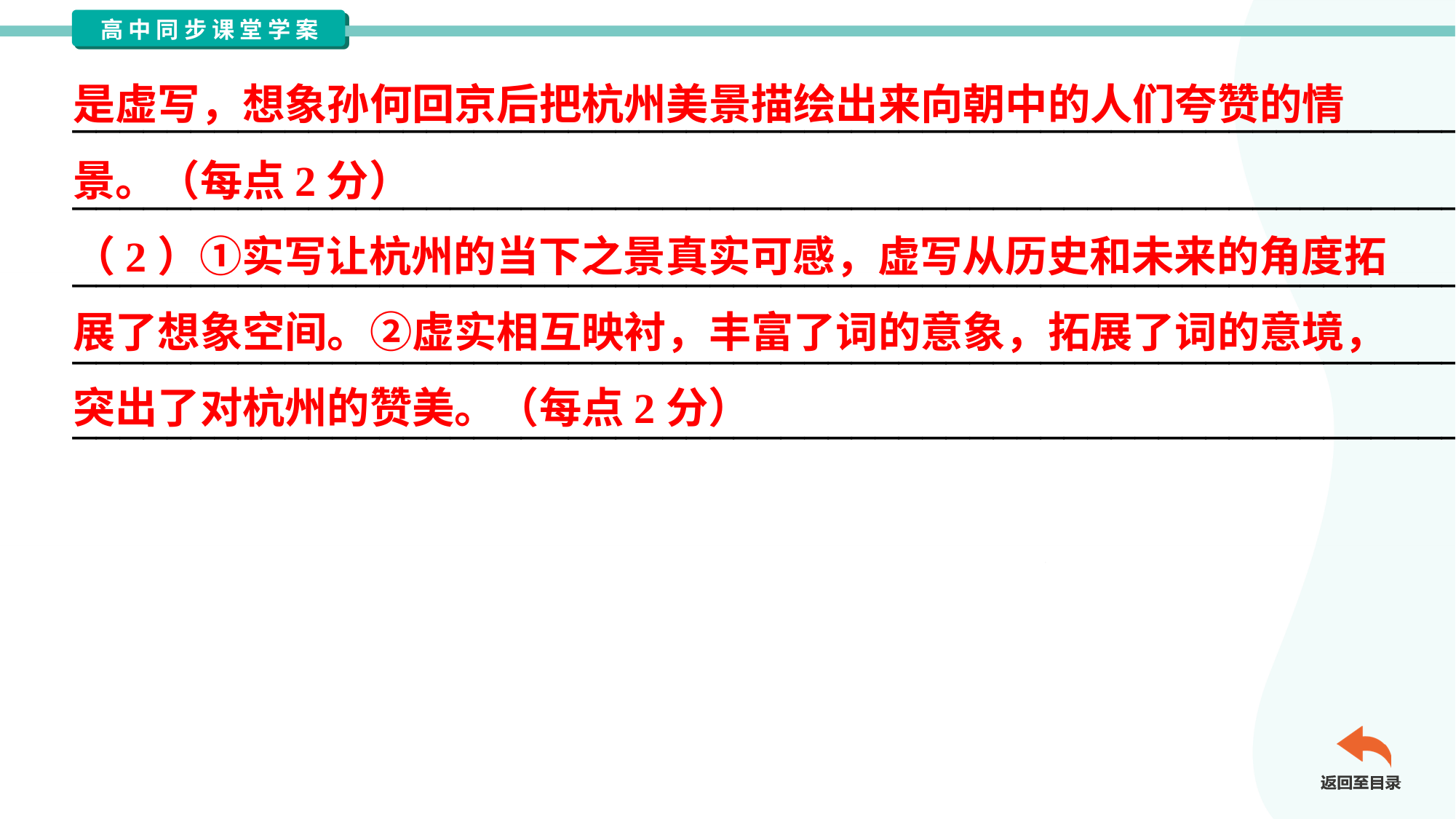

是虚写，想象孙何回京后把杭州美景描绘出来向朝中的人们夸赞的情
景。（每点2分）
（2）①实写让杭州的当下之景真实可感，虚写从历史和未来的角度拓
展了想象空间。②虚实相互映衬，丰富了词的意象，拓展了词的意境，
突出了对杭州的赞美。（每点2分）
_____________________________________________________________
_____________________________________________________________
_____________________________________________________________
_____________________________________________________________
_____________________________________________________________